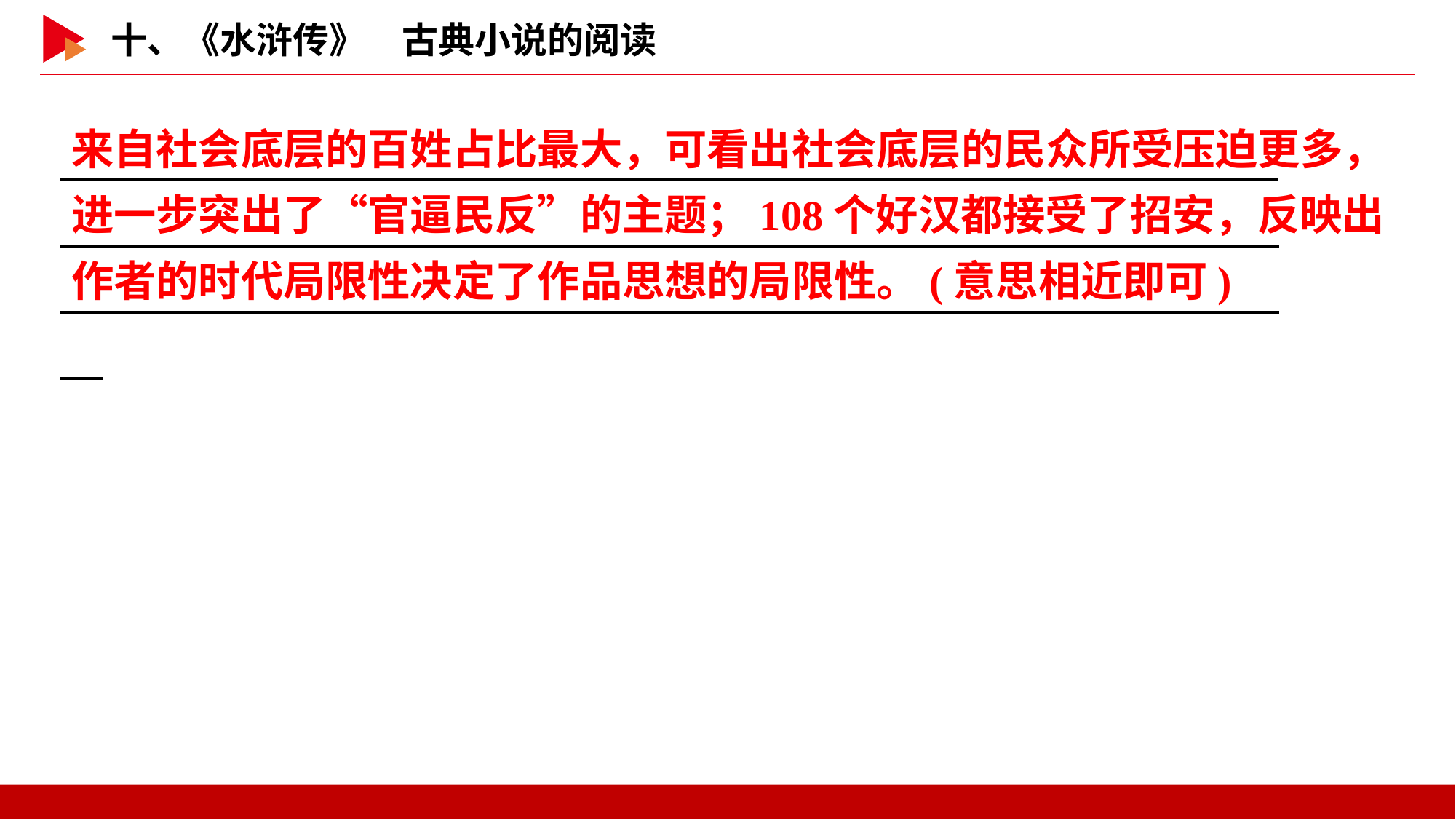

来自社会底层的百姓占比最大，可看出社会底层的民众所受压迫更多，进一步突出了“官逼民反”的主题；108个好汉都接受了招安，反映出作者的时代局限性决定了作品思想的局限性。(意思相近即可)